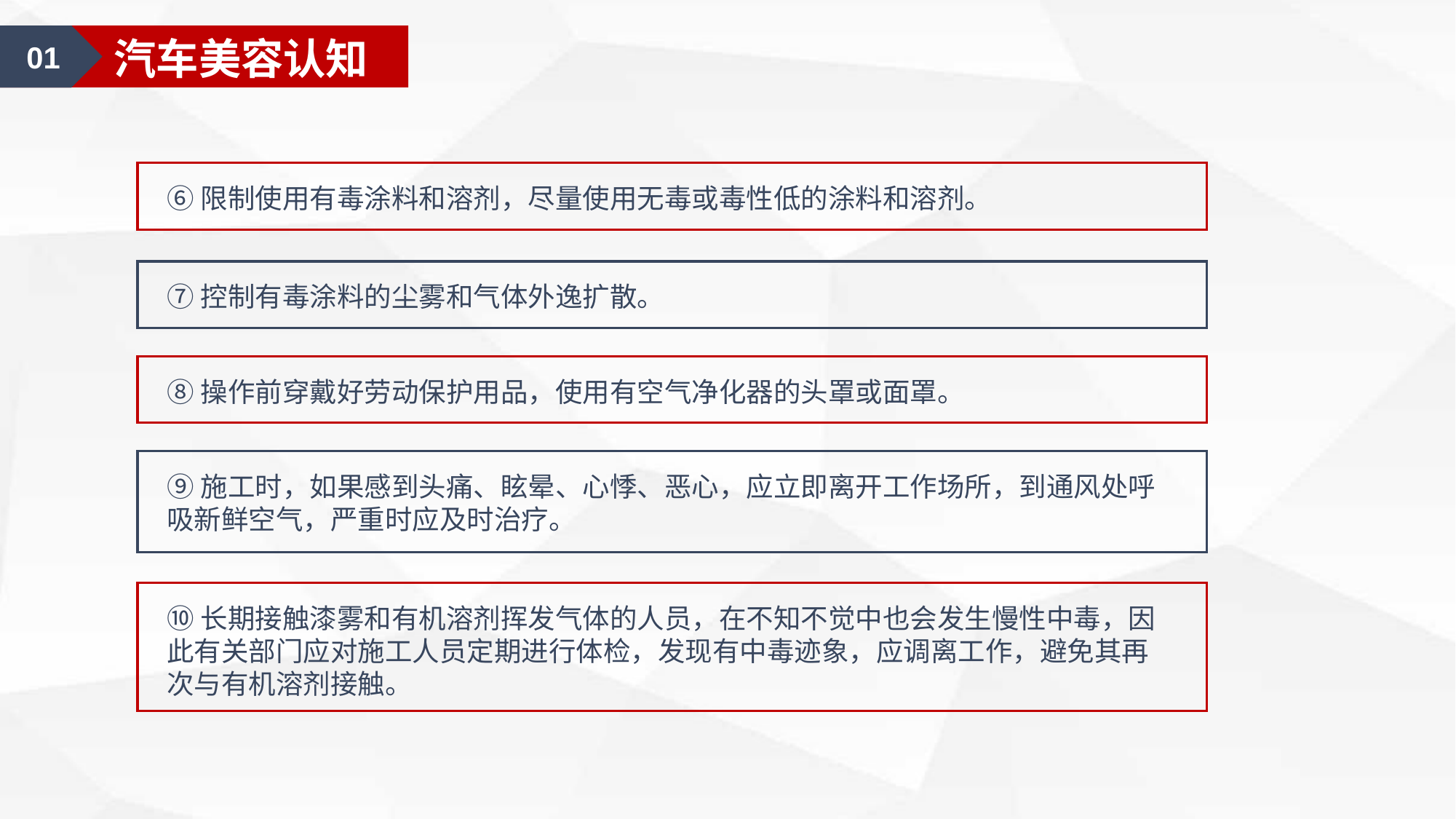

01
汽车美容认知

⑥限制使用有毒涂料和溶剂，尽量使用无毒或毒性低的涂料和溶剂。

⑦控制有毒涂料的尘雾和气体外逸扩散。

⑧操作前穿戴好劳动保护用品，使用有空气净化器的头罩或面罩。

⑨施工时，如果感到头痛、眩晕、心悸、恶心，应立即离开工作场所，到通风处呼吸新鲜空气，严重时应及时治疗。

⑩长期接触漆雾和有机溶剂挥发气体的人员，在不知不觉中也会发生慢性中毒，因此有关部门应对施工人员定期进行体检，发现有中毒迹象，应调离工作，避免其再次与有机溶剂接触。